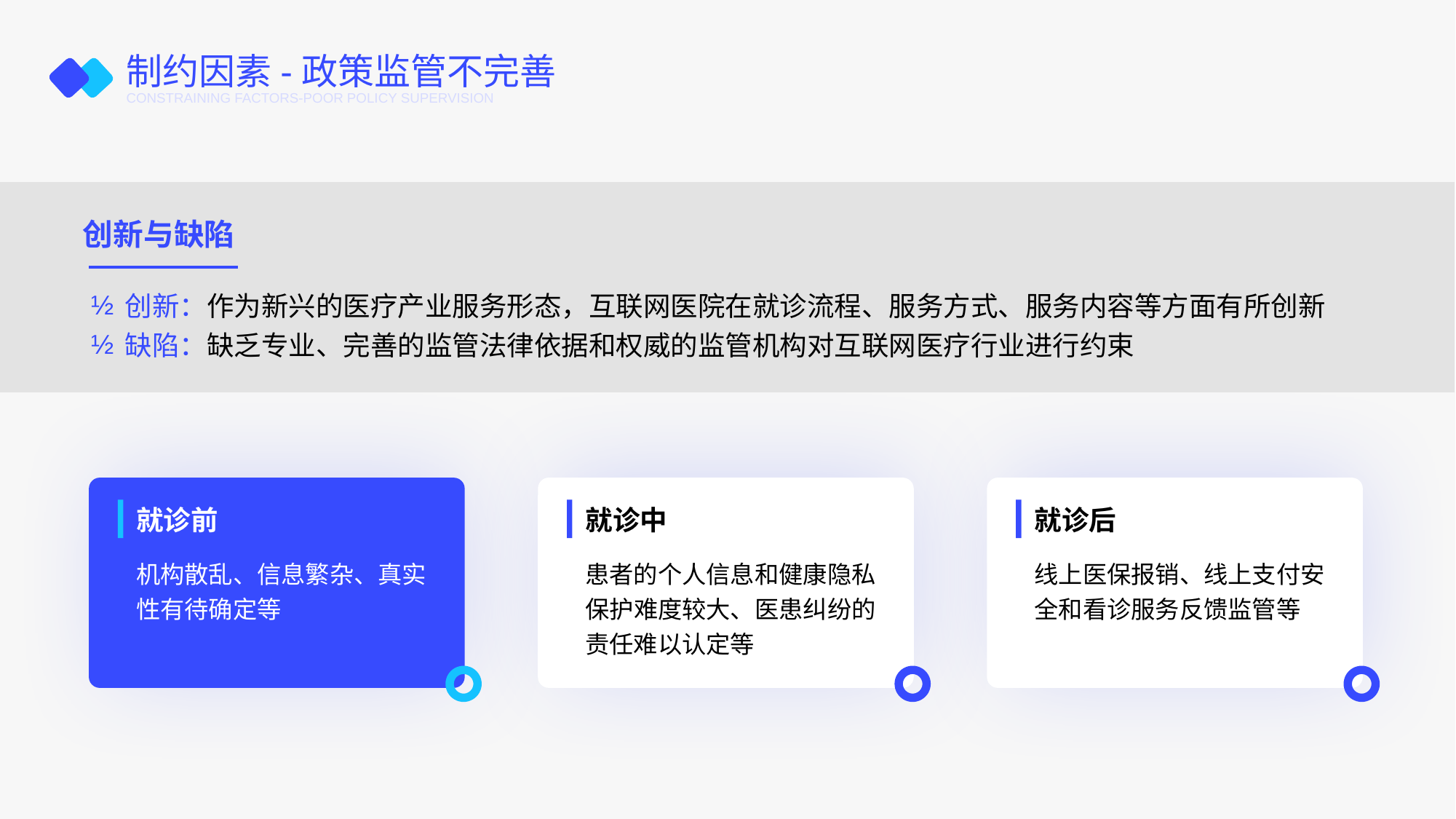

# 制约因素-政策监管不完善
CONSTRAINING FACTORS-POOR POLICY SUPERVISION

创新与缺陷
创新：作为新兴的医疗产业服务形态，互联网医院在就诊流程、服务方式、服务内容等方面有所创新
缺陷：缺乏专业、完善的监管法律依据和权威的监管机构对互联网医疗行业进行约束

就诊前
就诊中
就诊后

机构散乱、信息繁杂、真实性有待确定等
患者的个人信息和健康隐私保护难度较大、医患纠纷的责任难以认定等
线上医保报销、线上支付安全和看诊服务反馈监管等